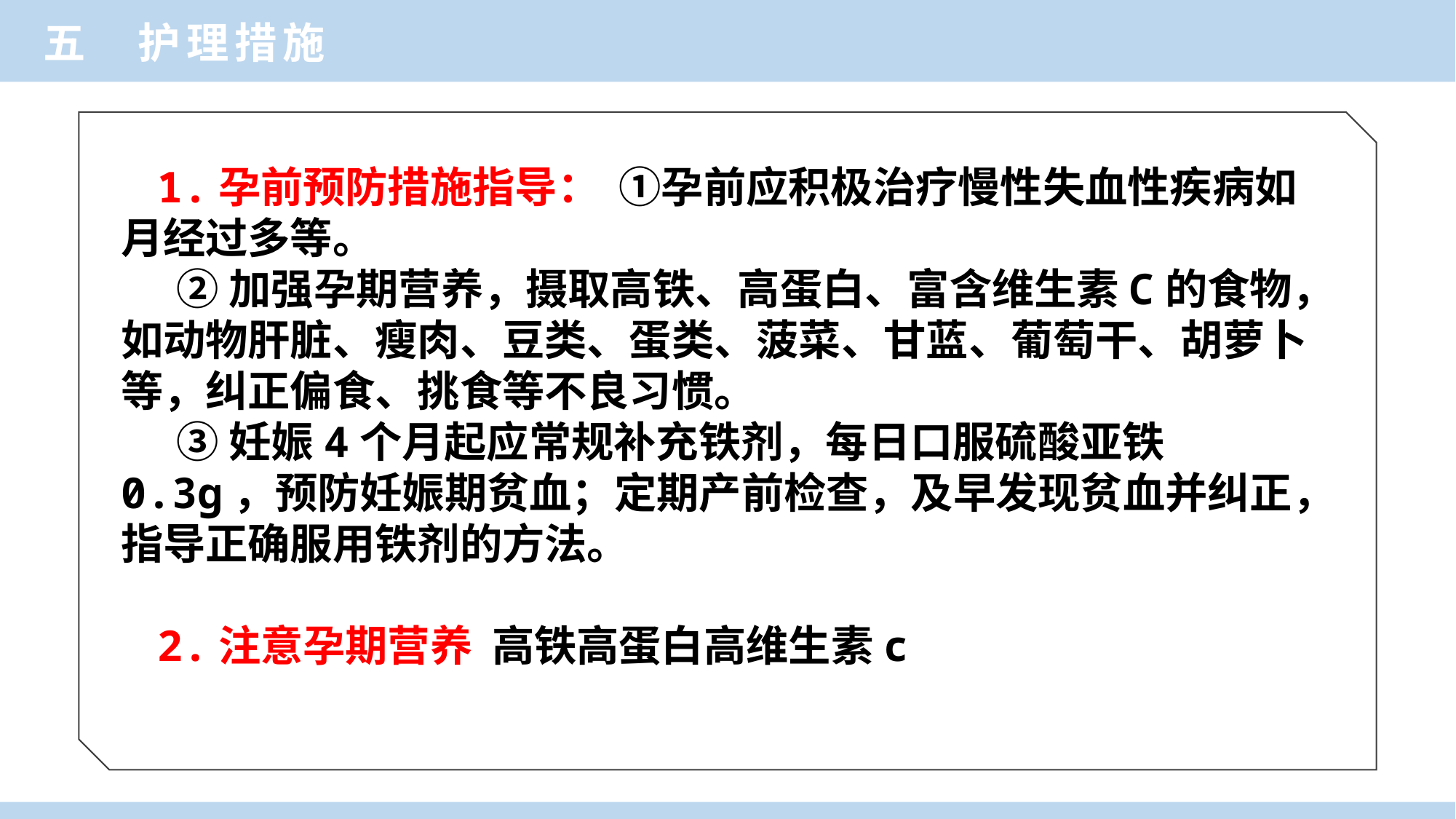

五   护理措施

1.孕前预防措施指导：  ①孕前应积极治疗慢性失血性疾病如月经过多等。
  ②加强孕期营养，摄取高铁、高蛋白、富含维生素C的食物，如动物肝脏、瘦肉、豆类、蛋类、菠菜、甘蓝、葡萄干、胡萝卜等，纠正偏食、挑食等不良习惯。
  ③妊娠4个月起应常规补充铁剂，每日口服硫酸亚铁0.3g，预防妊娠期贫血；定期产前检查，及早发现贫血并纠正，指导正确服用铁剂的方法。

2.注意孕期营养  高铁高蛋白高维生素c